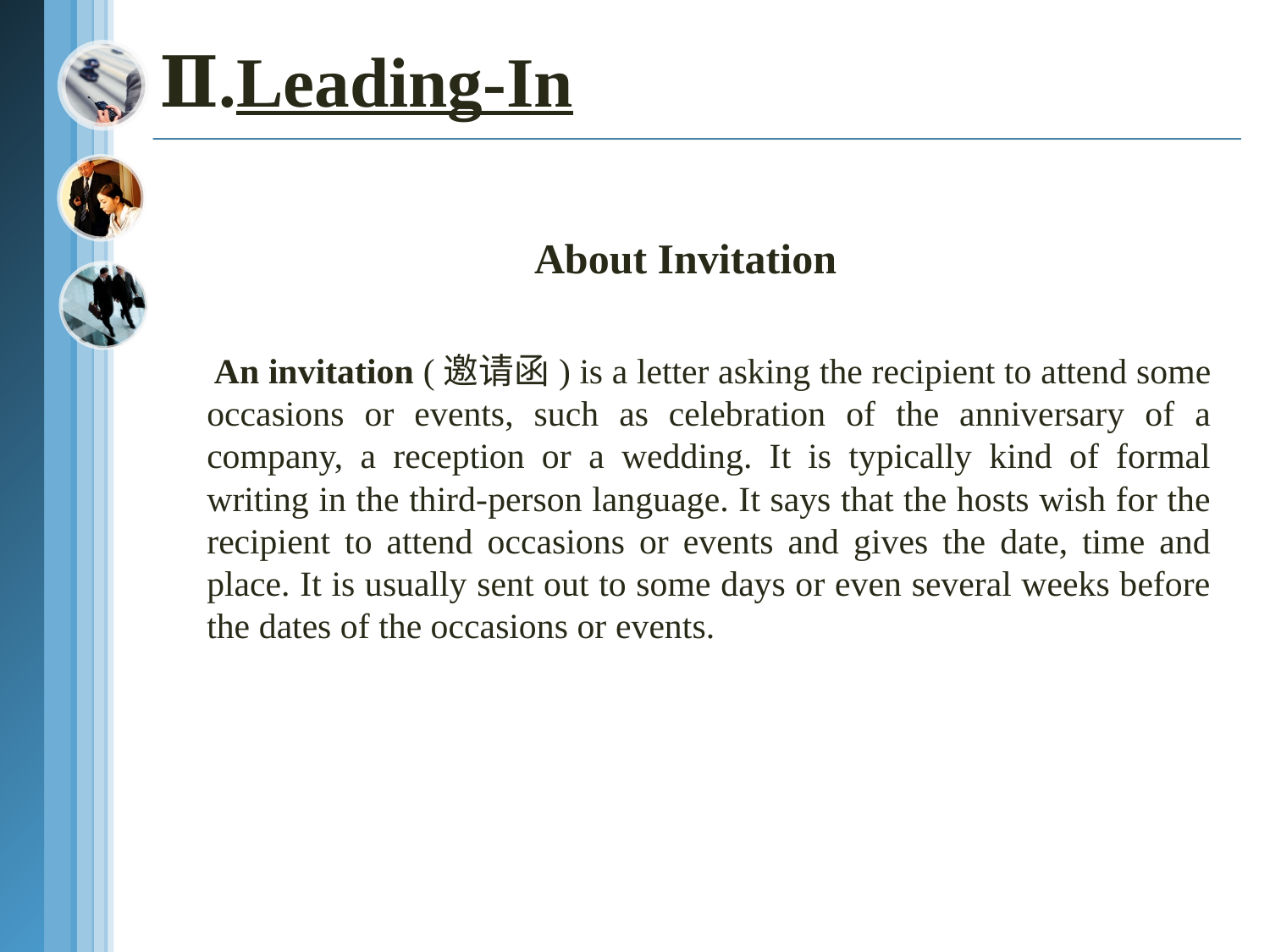

Ⅱ.Leading-In

About Invitation

      An invitation (邀请函) is a letter asking the recipient to attend some occasions or events, such as celebration of the anniversary of a company, a reception or a wedding. It is typically kind of formal writing in the third-person language. It says that the hosts wish for the recipient to attend occasions or events and gives the date, time and place. It is usually sent out to some days or even several weeks before the dates of the occasions or events.